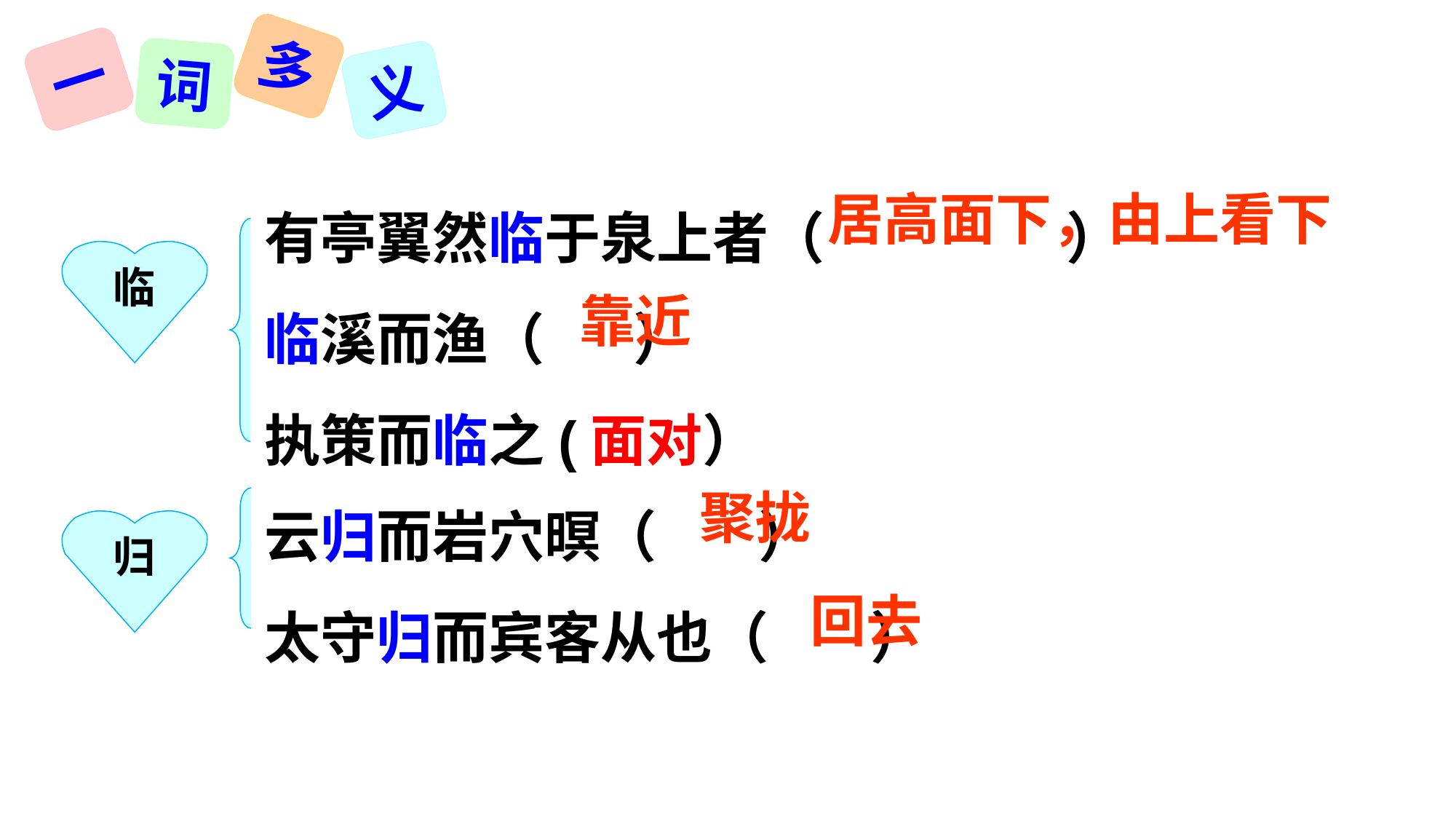

多
一
词
义
有亭翼然临于泉上者（                   ）
临溪而渔（       ）
执策而临之(面对）
居高面下，由上看下
状元成才路
状元成才路
状元成才路
状元成才路
状元成才路
状元成才路
状元成才路
状元成才路
状元成才路
状元成才路
状元成才路

临
状元成才路
状元成才路
状元成才路
状元成才路
状元成才路
状元成才路
状元成才路
状元成才路
状元成才路
状元成才路
状元成才路
状元成才路
靠近
状元成才路
状元成才路
状元成才路
状元成才路
状元成才路
状元成才路
状元成才路
状元成才路
状元成才路
状元成才路
状元成才路
状元成才路
状元成才路
状元成才路
状元成才路
状元成才路
状元成才路
状元成才路
状元成才路
状元成才路
状元成才路
状元成才路
状元成才路
状元成才路
状元成才路
状元成才路
状元成才路
状元成才路
状元成才路
状元成才路
状元成才路
状元成才路
状元成才路
状元成才路
状元成才路
状元成才路
状元成才路
状元成才路
状元成才路
状元成才路
状元成才路
状元成才路
云归而岩穴暝（        ）
太守归而宾客从也（        ）
状元成才路
状元成才路
状元成才路
聚拢
状元成才路
状元成才路

归
状元成才路
状元成才路
状元成才路
状元成才路
状元成才路
状元成才路
状元成才路
状元成才路
状元成才路
状元成才路
状元成才路
状元成才路
状元成才路
状元成才路
状元成才路
状元成才路
状元成才路
状元成才路
状元成才路
状元成才路
状元成才路
回去
状元成才路
状元成才路
状元成才路
状元成才路
状元成才路
状元成才路
状元成才路
状元成才路
状元成才路